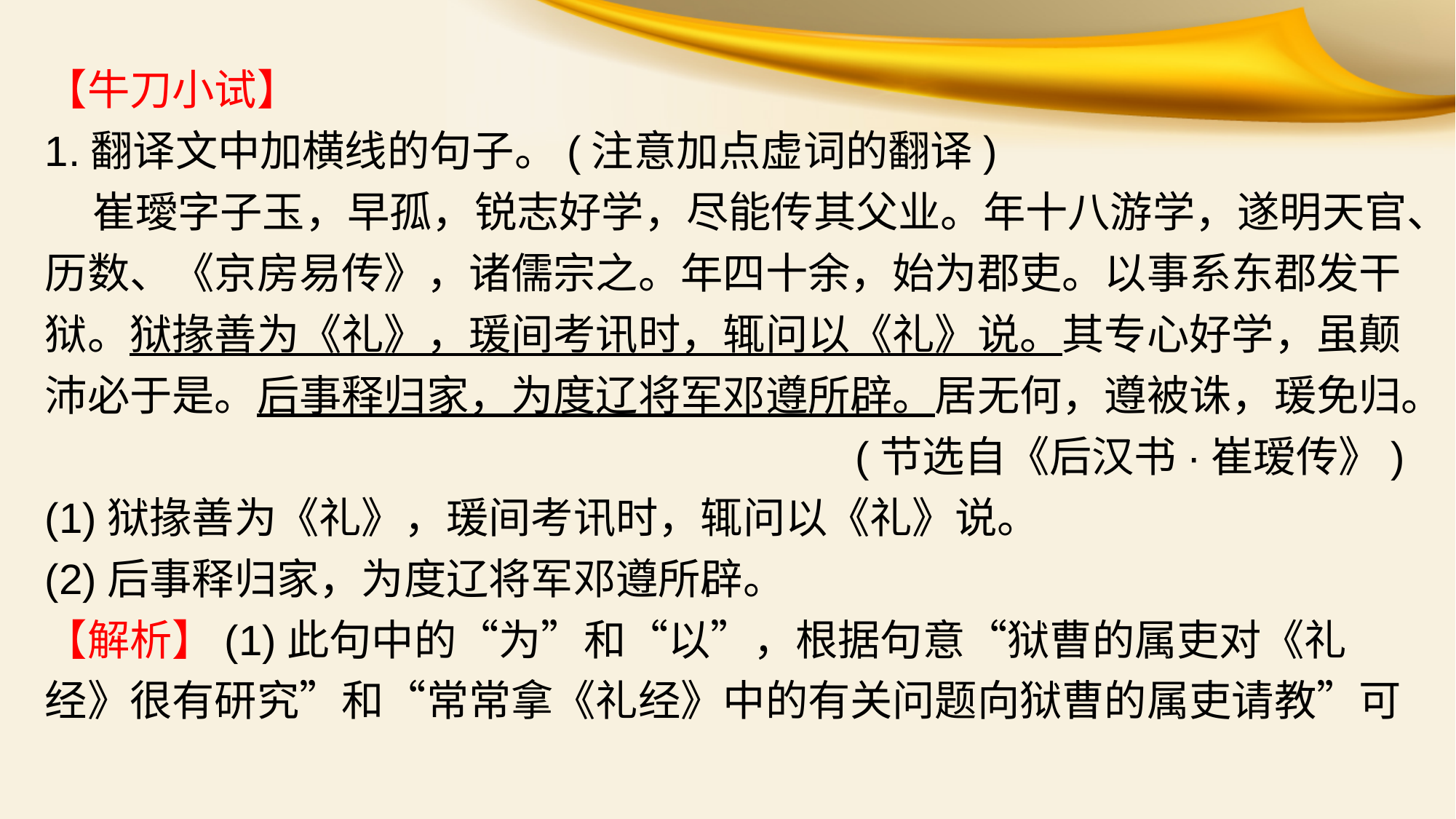

【牛刀小试】
1.翻译文中加横线的句子。(注意加点虚词的翻译)
    崔璦字子玉，早孤，锐志好学，尽能传其父业。年十八游学，遂明天官、历数、《京房易传》，诸儒宗之。年四十余，始为郡吏。以事系东郡发干狱。狱掾善为《礼》，瑗间考讯时，辄问以《礼》说。其专心好学，虽颠沛必于是。后事释归家，为度辽将军邓遵所辟。居无何，遵被诛，瑗免归。
    (节选自《后汉书·崔瑷传》)
(1)狱掾善为《礼》，瑗间考讯时，辄问以《礼》说。
(2)后事释归家，为度辽将军邓遵所辟。
【解析】(1)此句中的“为”和“以”，根据句意“狱曹的属吏对《礼经》很有研究”和“常常拿《礼经》中的有关问题向狱曹的属吏请教”可